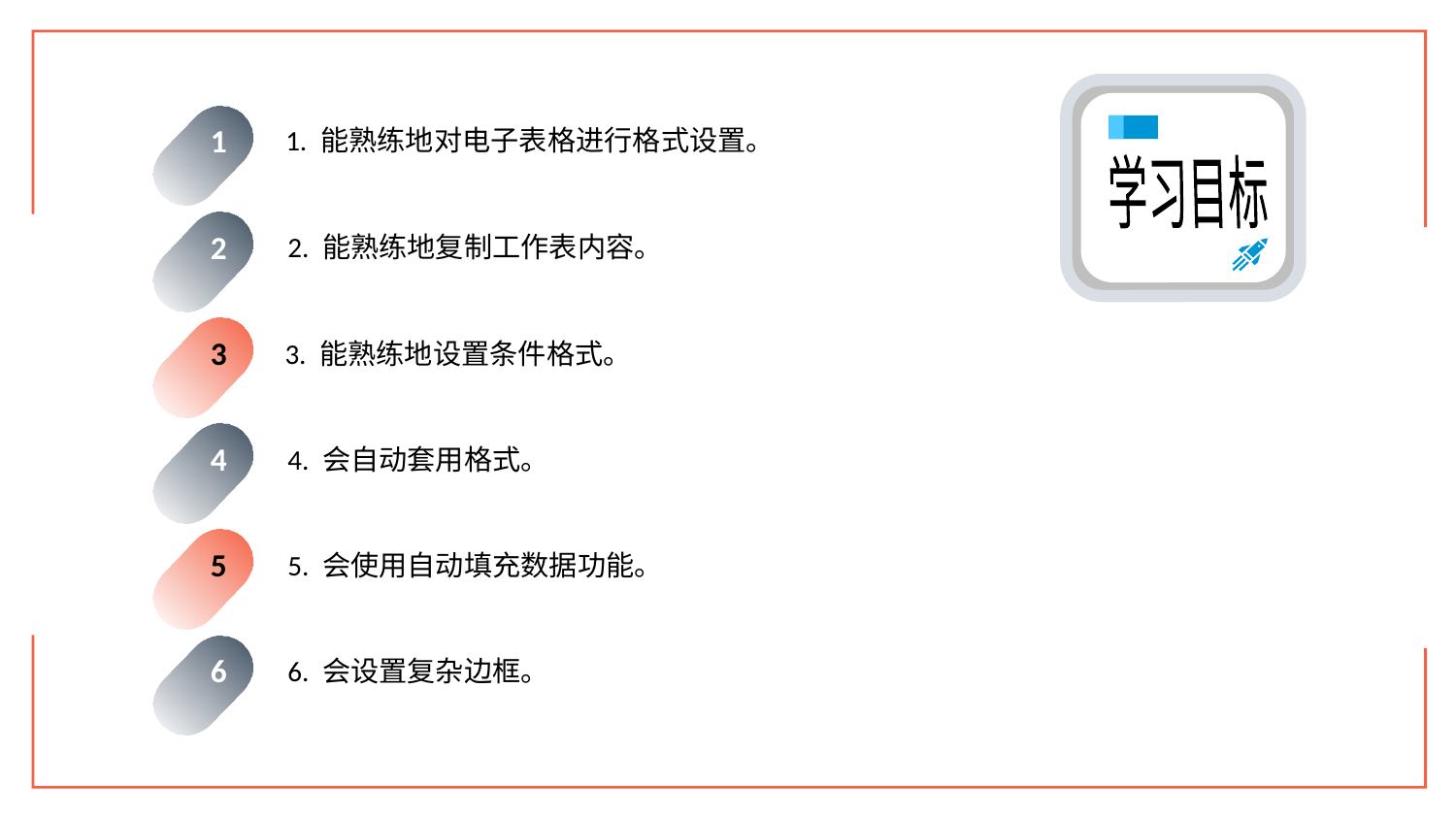

1. 能熟练地对电子表格进行格式设置。
1

学习目标
2. 能熟练地复制工作表内容。
2

3. 能熟练地设置条件格式。
3

4. 会自动套用格式。
4

5. 会使用自动填充数据功能。
5

6. 会设置复杂边框。
6